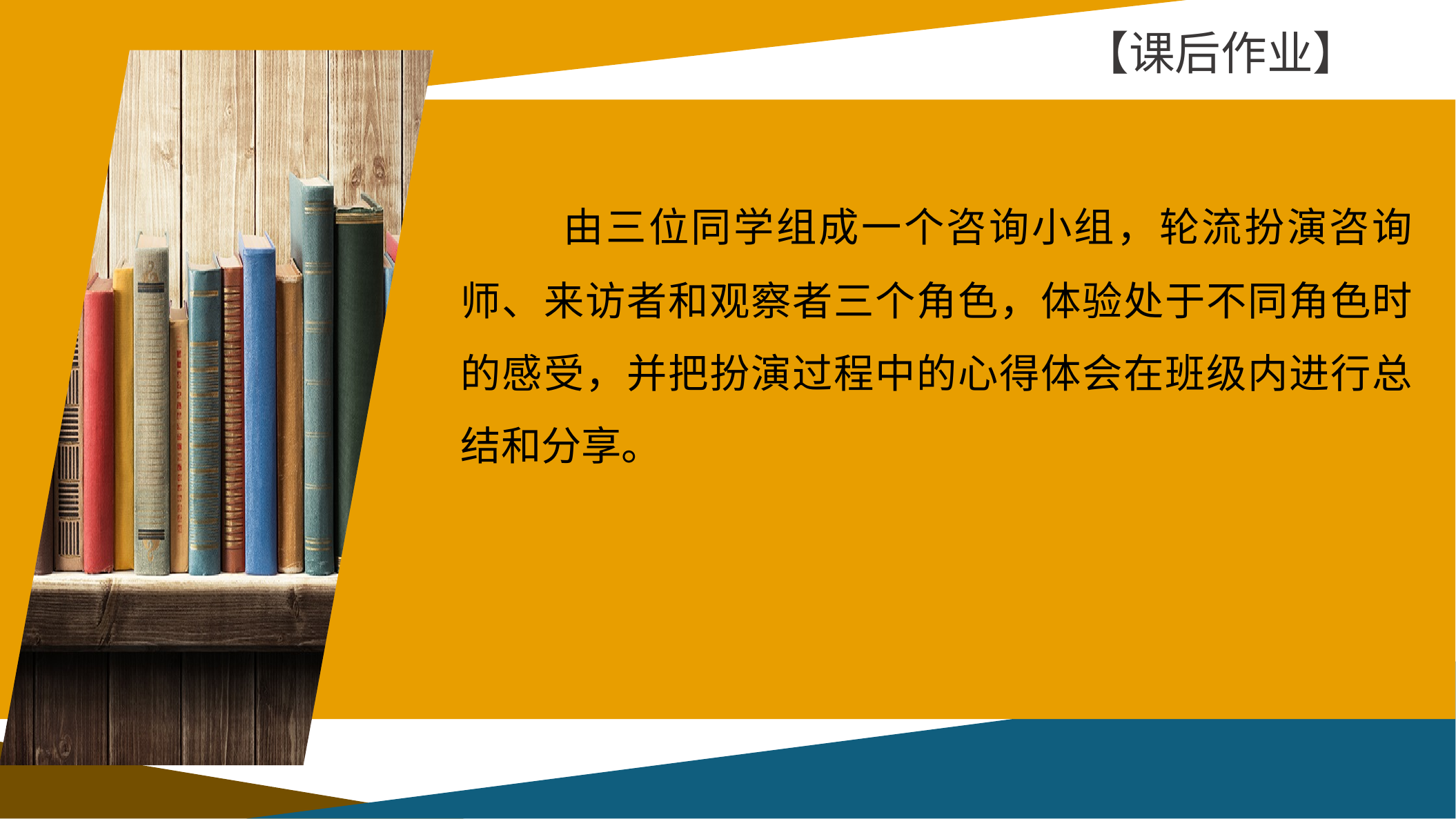

【课后作业】

       由三位同学组成一个咨询小组，轮流扮演咨询师、来访者和观察者三个角色，体验处于不同角色时的感受，并把扮演过程中的心得体会在班级内进行总结和分享。
#